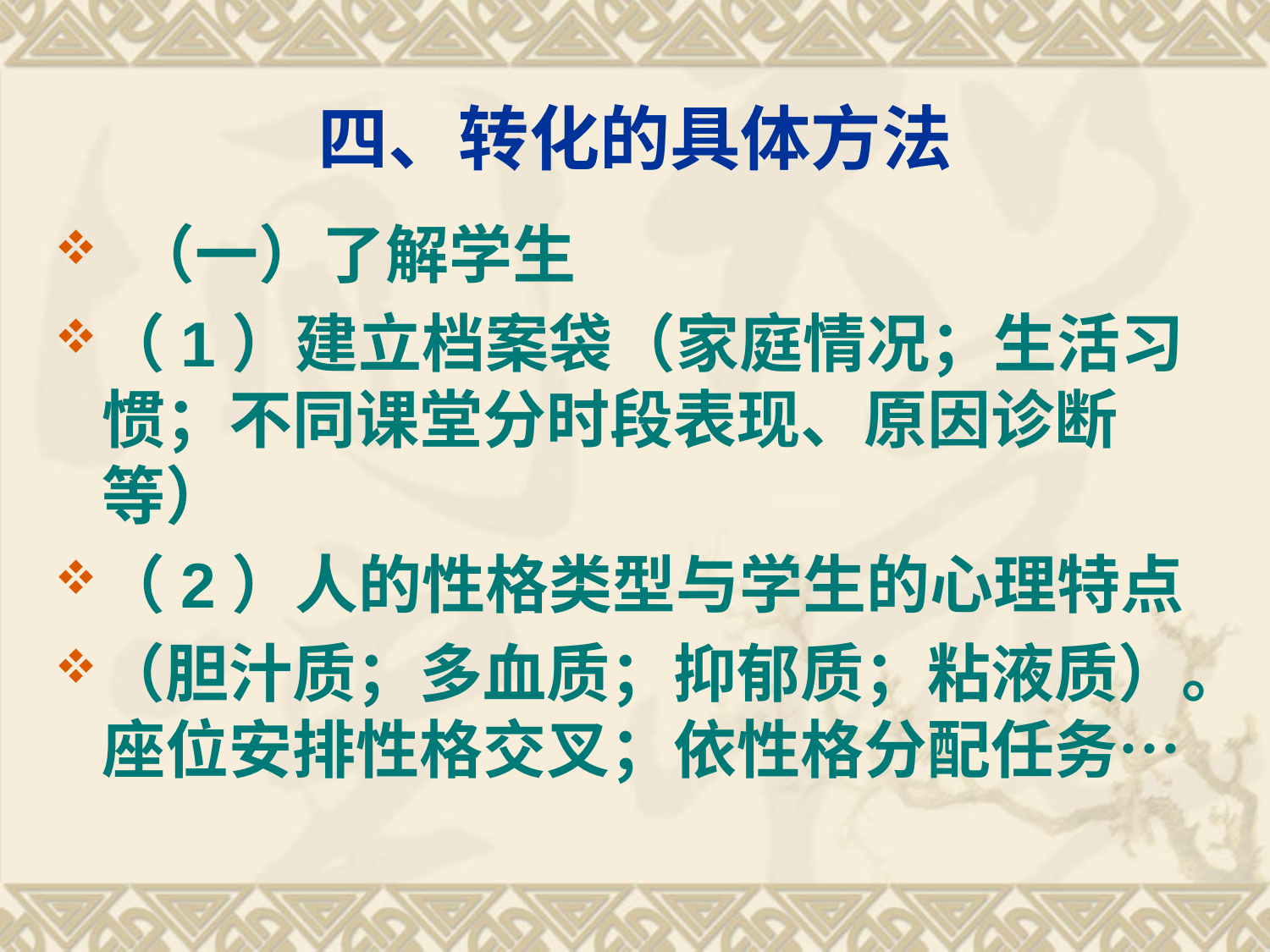

# 四、转化的具体方法
 （一）了解学生
（1）建立档案袋（家庭情况；生活习惯；不同课堂分时段表现、原因诊断等）
（2）人的性格类型与学生的心理特点
（胆汁质；多血质；抑郁质；粘液质）。座位安排性格交叉；依性格分配任务…